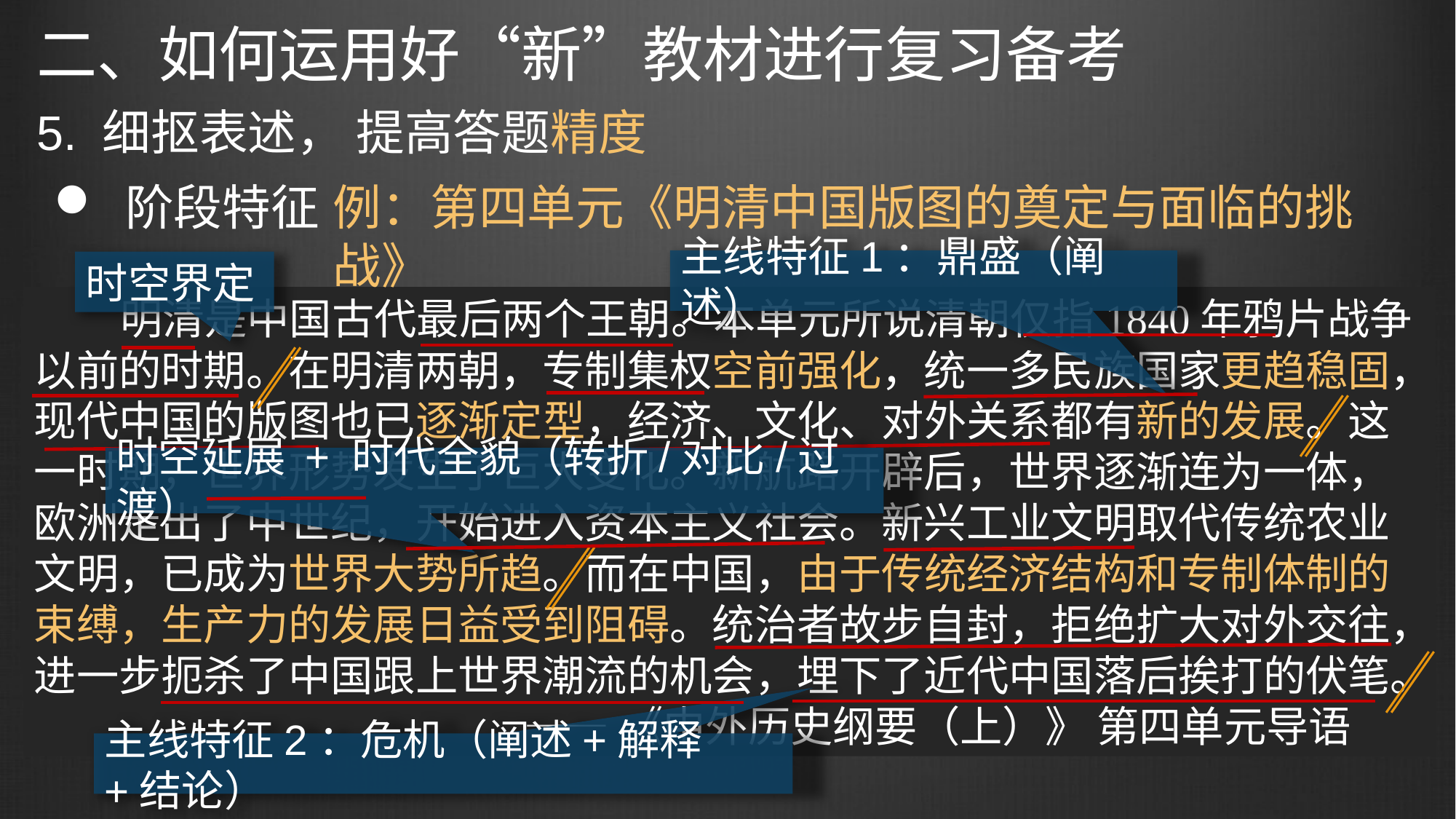

二、如何运用好“新”教材进行复习备考
5. 细抠表述， 提高答题精度
 阶段特征
例：第四单元《明清中国版图的奠定与面临的挑战》
主线特征1：鼎盛（阐述）
时空界定
        明清是中国古代最后两个王朝。本单元所说清朝仅指1840年鸦片战争以前的时期。在明清两朝，专制集权空前强化，统一多民族国家更趋稳固，现代中国的版图也已逐渐定型，经济、文化、对外关系都有新的发展。这一时期，世界形势发生了巨大变化。新航路开辟后，世界逐渐连为一体，欧洲走出了中世纪，开始进入资本主义社会。新兴工业文明取代传统农业文明，已成为世界大势所趋。而在中国，由于传统经济结构和专制体制的束缚，生产力的发展日益受到阻碍。统治者故步自封，拒绝扩大对外交往，进一步扼杀了中国跟上世界潮流的机会，埋下了近代中国落后挨打的伏笔。
                                                    ——《中外历史纲要（上）》 第四单元导语
（2020·全国I卷·42）阅读材料，完成下列要求。（12 分）
        材料   关于宋代历史，海内外学者著述颇丰，叙述各有侧重，如《儒家统治的时代：宋的转型》《中国思想与宗教的奔流：宋朝》 《宋史：文治昌盛与武功弱势》等，这些书名反映了作者对时代特征的理解。
    结合所学知识，就中国古代某一历史时期， 自拟一个能够反映其时代特征的书名，并运用具体史实予以论证。（要求：论证充分，史实准确，表述清晰。）
时空延展 + 时代全貌（转折/对比/过渡）
主线特征2：危机（阐述+解释+结论）